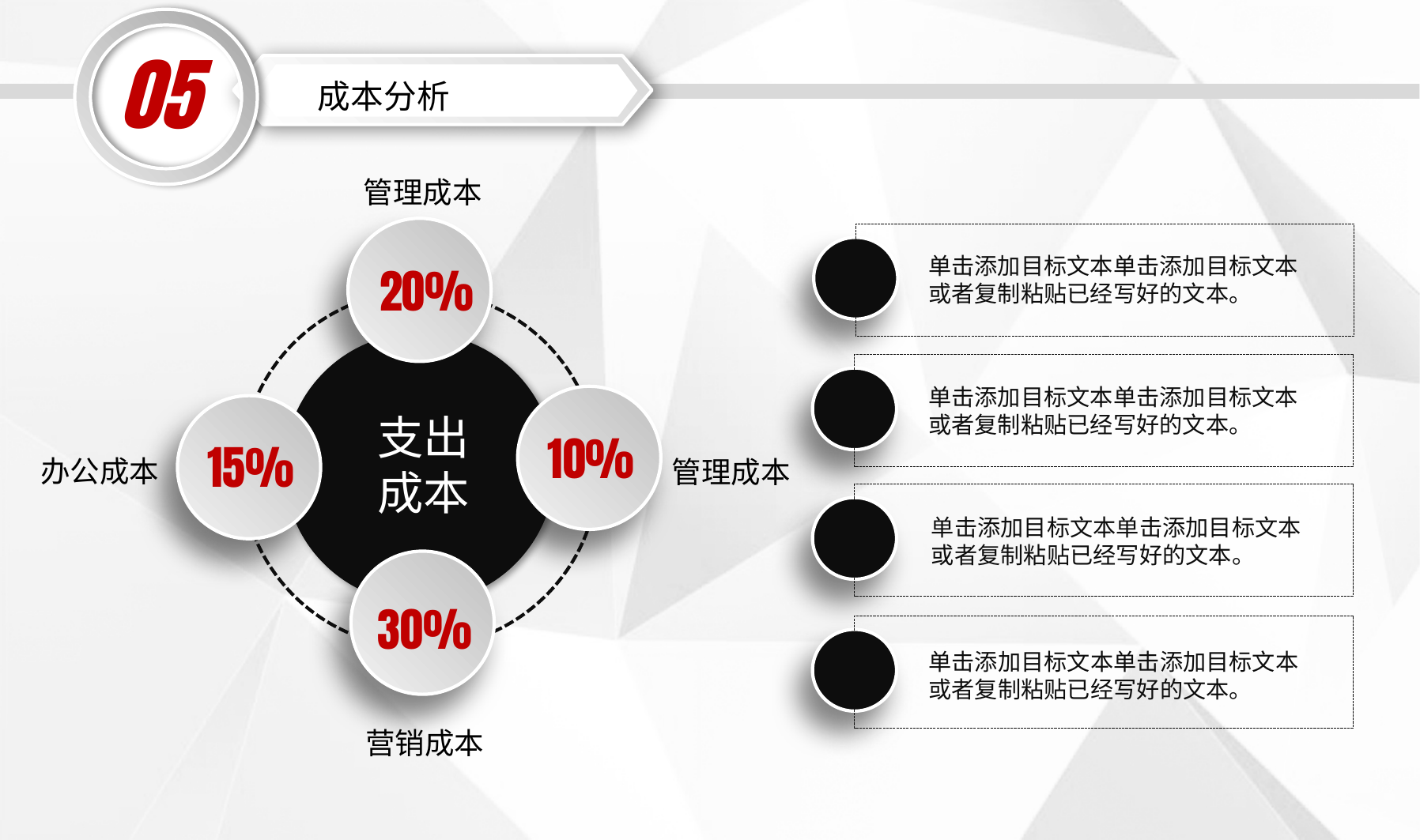

05

成本分析

管理成本

20%

10%

15%

30%

单击添加目标文本单击添加目标文本
或者复制粘贴已经写好的文本。

单击添加目标文本单击添加目标文本
或者复制粘贴已经写好的文本。
支出
成本
办公成本
管理成本

单击添加目标文本单击添加目标文本
或者复制粘贴已经写好的文本。

单击添加目标文本单击添加目标文本
或者复制粘贴已经写好的文本。
营销成本